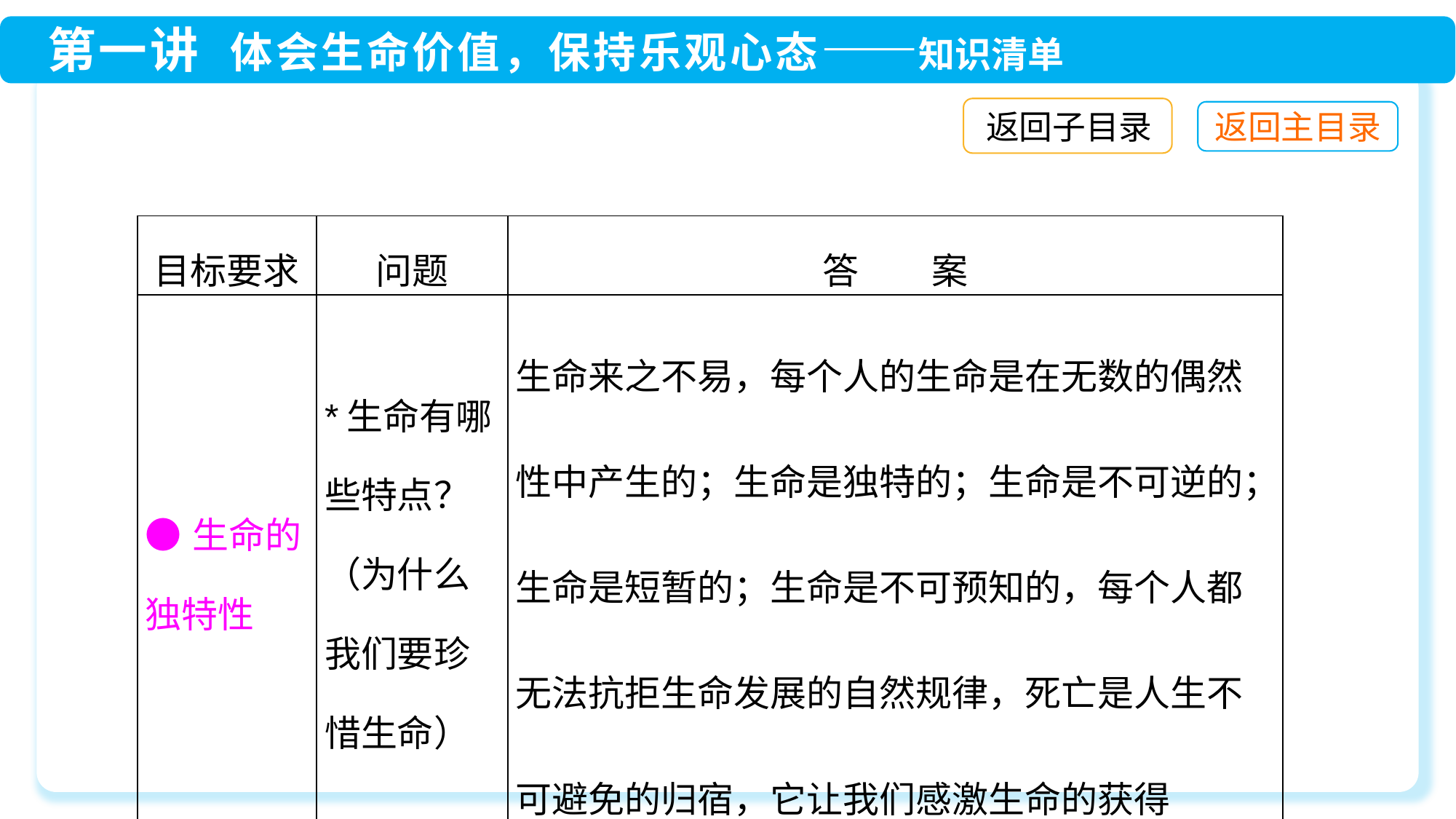

返回子目录
| 目标要求 | 问题 | 答　　案 |
| --- | --- | --- |
| ●生命的独特性 | \*生命有哪些特点？（为什么我们要珍惜生命） | 生命来之不易，每个人的生命是在无数的偶然性中产生的；生命是独特的；生命是不可逆的；生命是短暂的；生命是不可预知的，每个人都无法抗拒生命发展的自然规律，死亡是人生不可避免的归宿，它让我们感激生命的获得 |